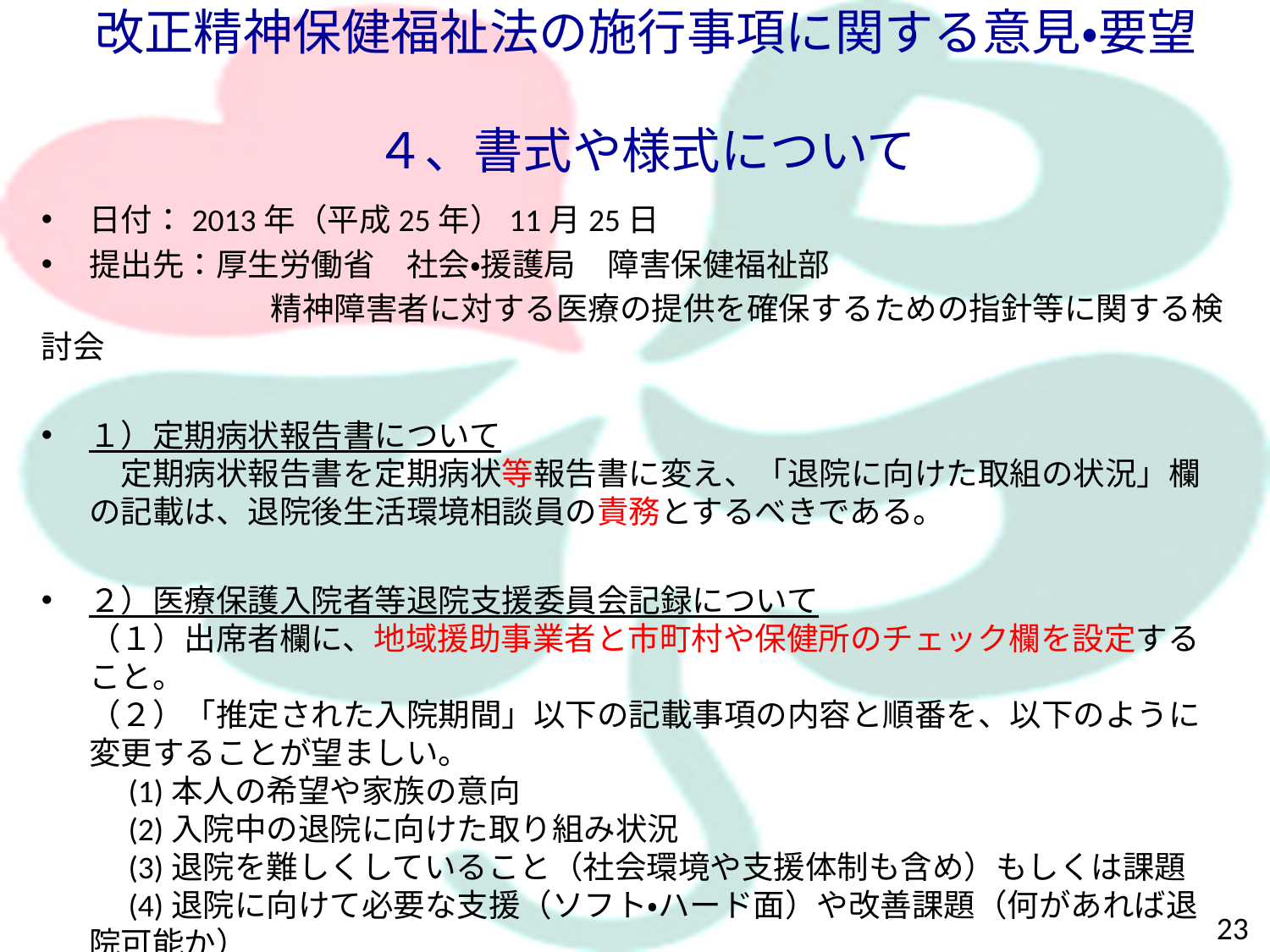

改正精神保健福祉法の施行事項に関する意見・要望
４、書式や様式について

日付：2013年（平成25年）11月25日
提出先：厚生労働省　社会・援護局　障害保健福祉部
　　　　　　　 精神障害者に対する医療の提供を確保するための指針等に関する検討会

１）定期病状報告書について
　定期病状報告書を定期病状等報告書に変え、「退院に向けた取組の状況」欄の記載は、退院後生活環境相談員の責務とするべきである。

２）医療保護入院者等退院支援委員会記録について
（１）出席者欄に、地域援助事業者と市町村や保健所のチェック欄を設定すること。
（２）「推定された入院期間」以下の記載事項の内容と順番を、以下のように変更することが望ましい。
　(1)本人の希望や家族の意向
　(2)入院中の退院に向けた取り組み状況
　(3)退院を難しくしていること（社会環境や支援体制も含め）もしくは課題
　(4)退院に向けて必要な支援（ソフト・ハード面）や改善課題（何があれば退院可能か）
　(5)入院継続の必要性と新たに設定される推定入院期間

23